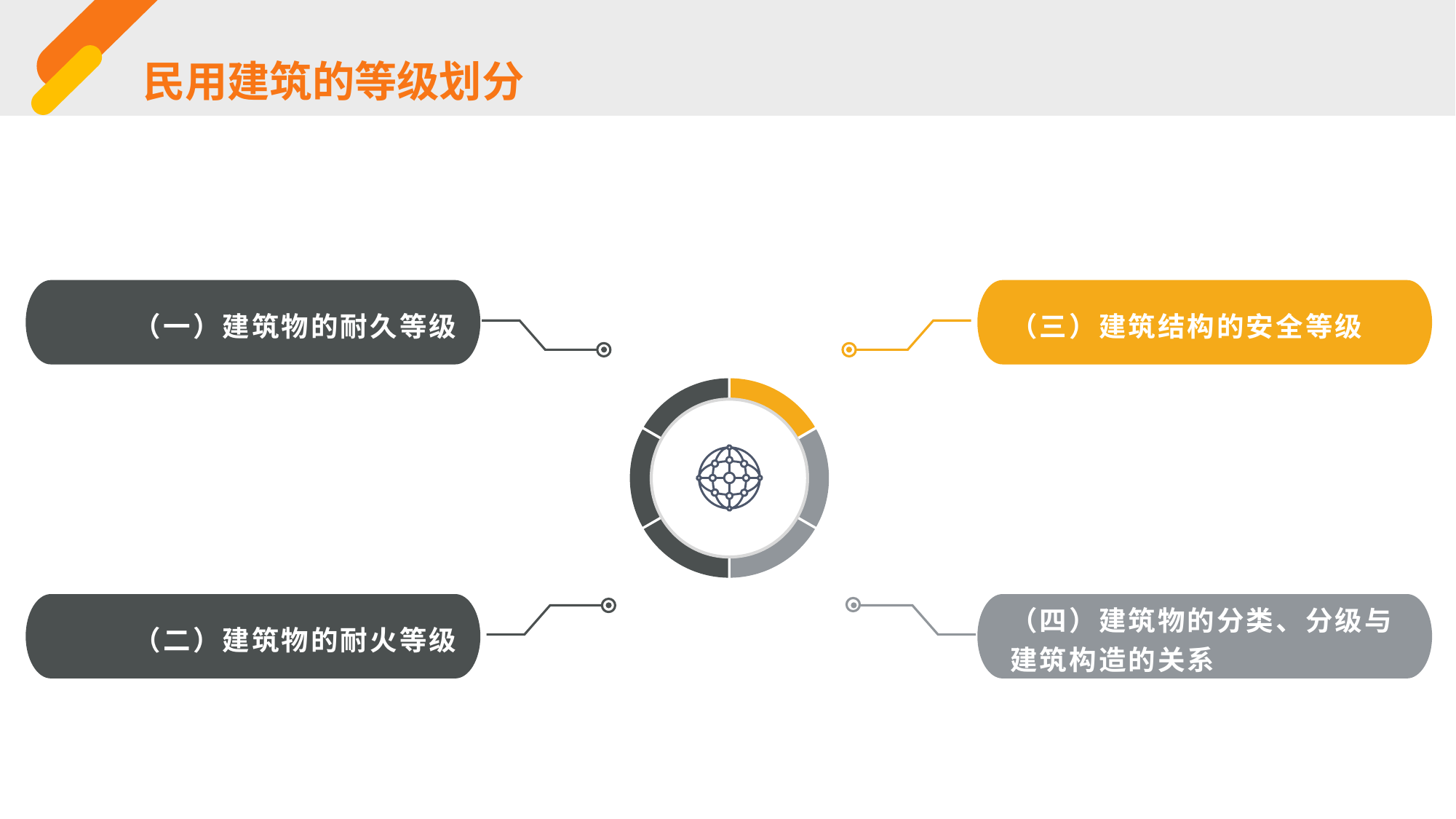

民用建筑的等级划分

（一）建筑物的耐久等级
（三）建筑结构的安全等级

（二）建筑物的耐火等级
（四）建筑物的分类、分级与建筑构造的关系